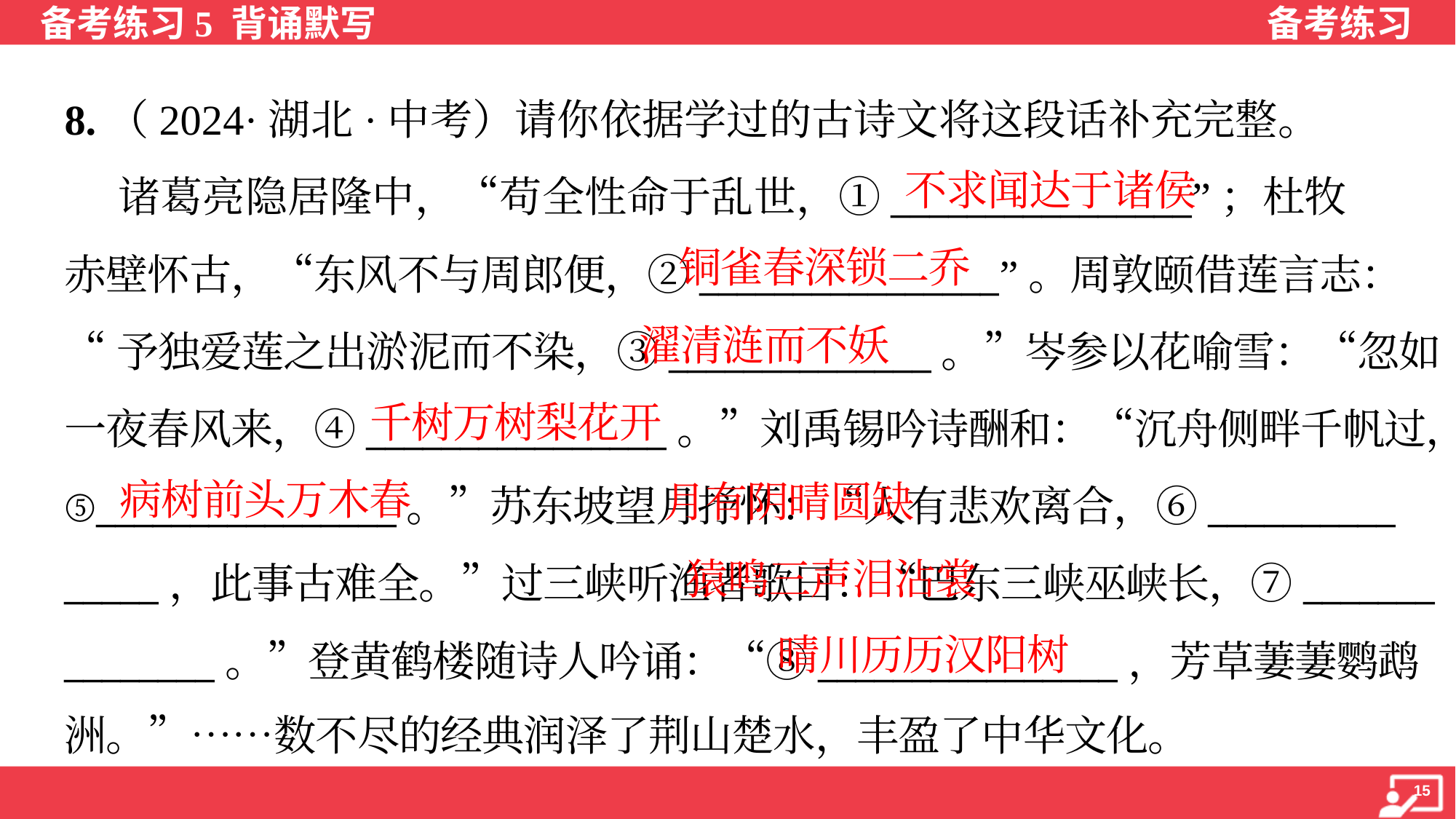

8.（2024·湖北·中考）请你依据学过的古诗文将这段话补充完整。
    诸葛亮隐居隆中，“苟全性命于乱世，①________________”；杜牧
赤壁怀古，“东风不与周郎便，②________________”。周敦颐借莲言志：
“予独爱莲之出淤泥而不染，③______________。”岑参以花喻雪：“忽如
一夜春风来，④________________。”刘禹锡吟诗酬和：“沉舟侧畔千帆过，
⑤________________。”苏东坡望月抒怀：“人有悲欢离合，⑥__________
_____，此事古难全。”过三峡听渔者歌曰：“巴东三峡巫峡长，⑦_______
________。”登黄鹤楼随诗人吟诵：“⑧________________，芳草萋萋鹦鹉
洲。”……数不尽的经典润泽了荆山楚水，丰盈了中华文化。
不求闻达于诸侯
铜雀春深锁二乔
濯清涟而不妖
千树万树梨花开
                                                      月有阴晴圆缺
病树前头万木春
                                                        猿鸣三声泪沾裳
晴川历历汉阳树